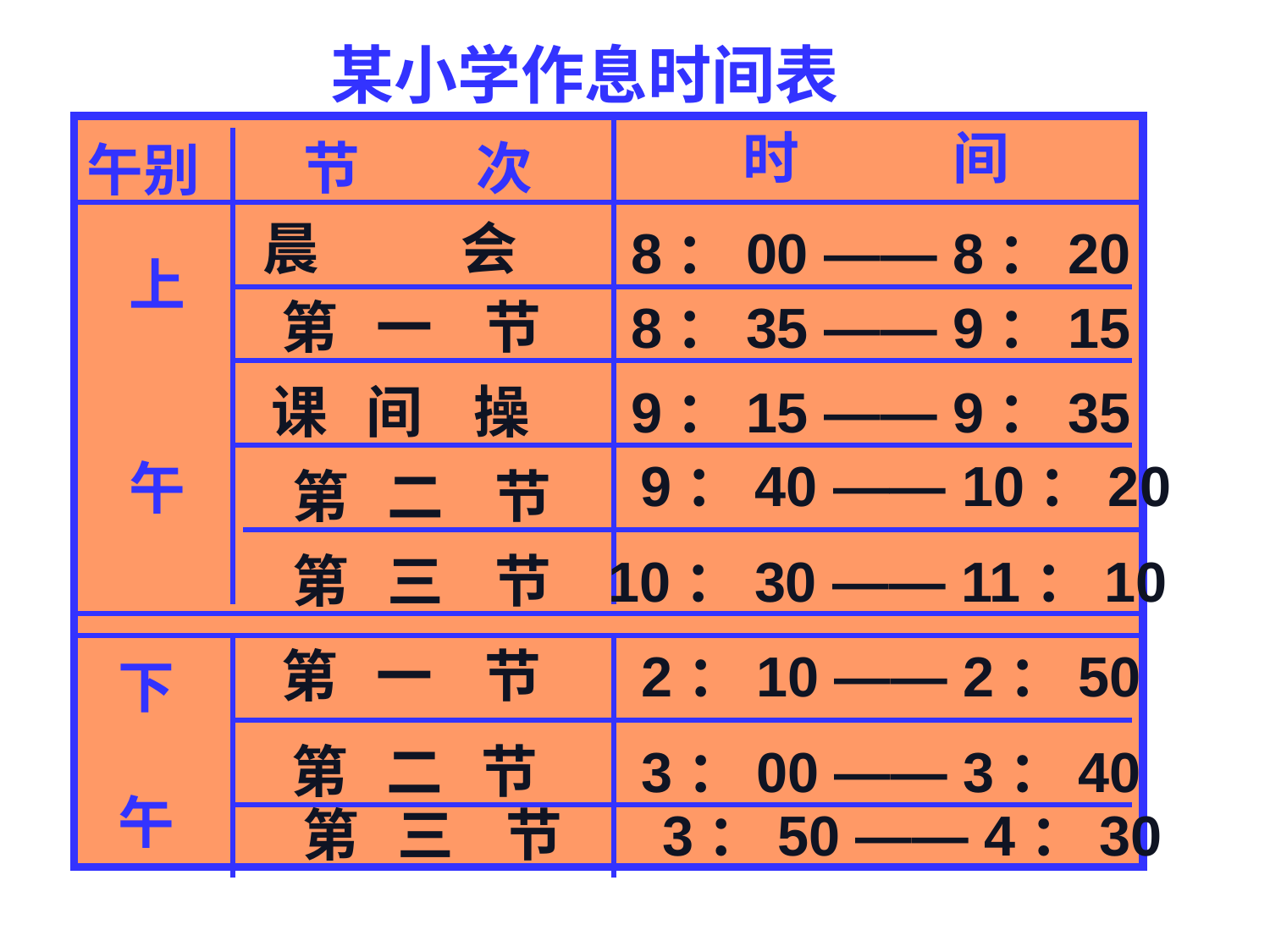

某小学作息时间表

时            间
节         次
午别
晨           会
8：00 —— 8：20
上

午
第   一    节
8：35 —— 9：15
课   间    操
9：15 —— 9：35
9：40 —— 10：20
第   二    节
第   三    节
10：30 —— 11：10
第   一    节
2：10 —— 2：50
下

午
第   二   节
3：00 —— 3：40
第   三    节
3：50 —— 4：30